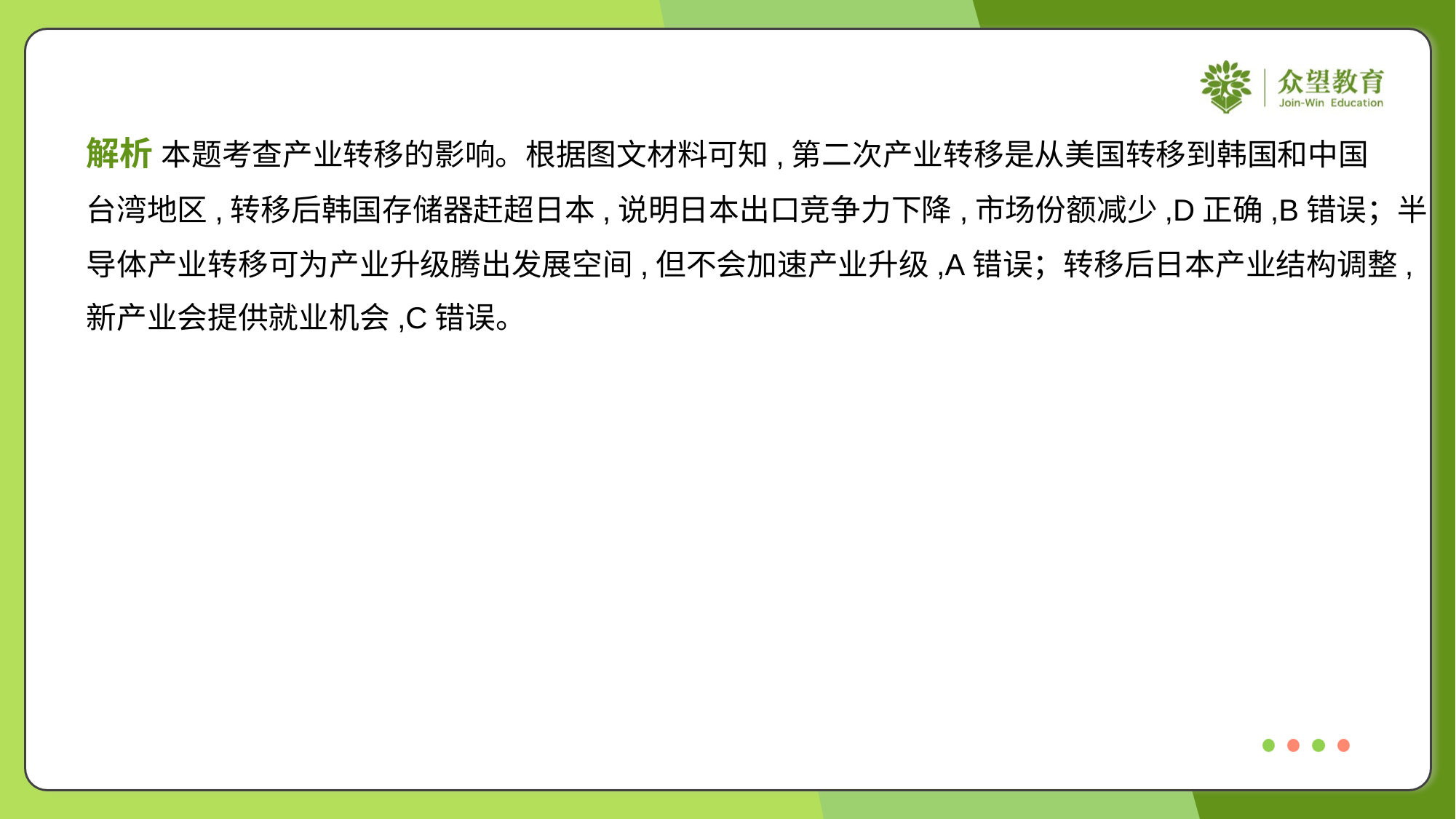

解析 本题考查产业转移的影响。根据图文材料可知,第二次产业转移是从美国转移到韩国和中国
台湾地区,转移后韩国存储器赶超日本,说明日本出口竞争力下降,市场份额减少,D正确,B错误；半
导体产业转移可为产业升级腾出发展空间,但不会加速产业升级,A错误；转移后日本产业结构调整,
新产业会提供就业机会,C错误。